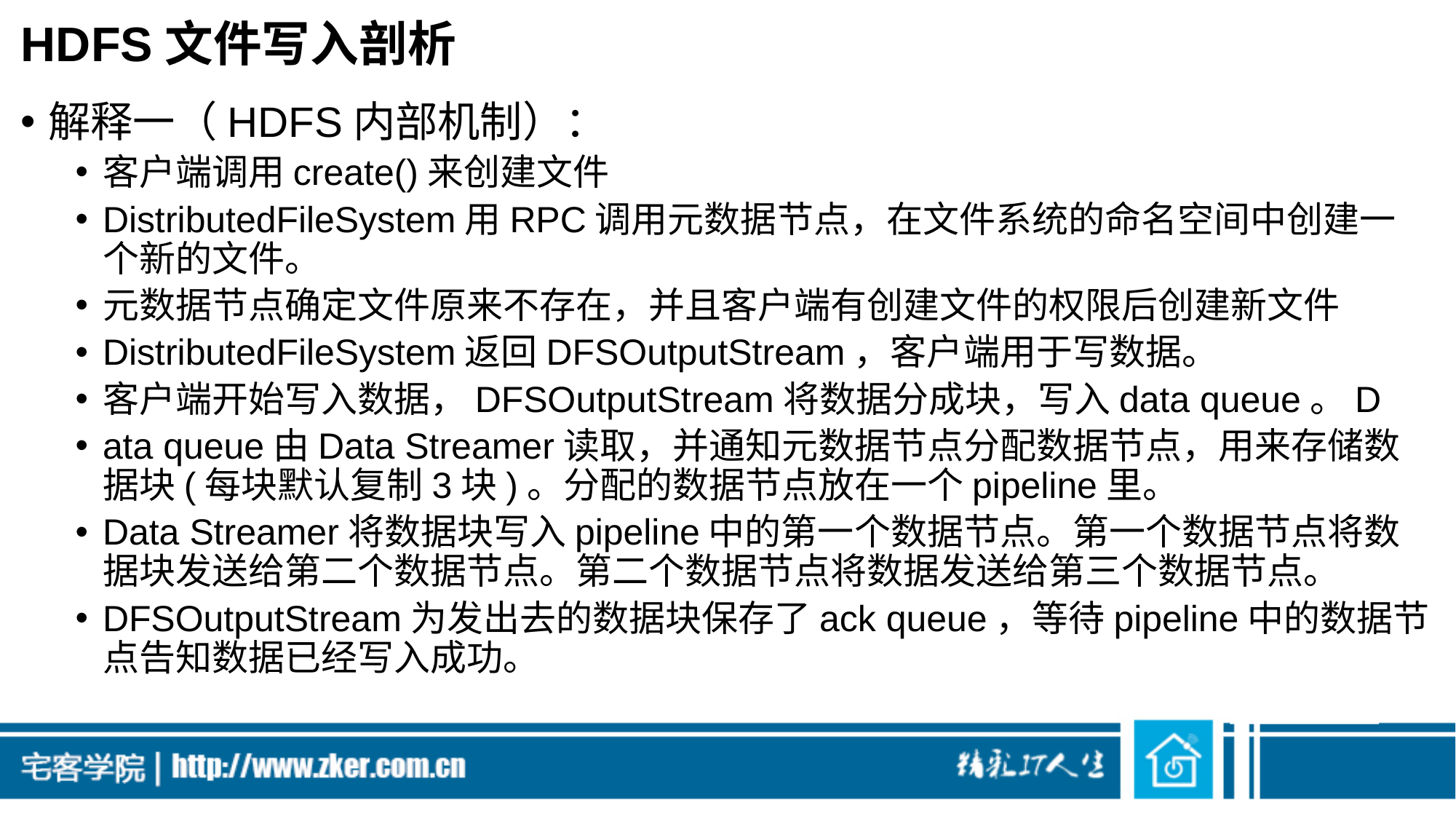

# HDFS文件写入剖析
解释一（HDFS内部机制）：
客户端调用create()来创建文件
DistributedFileSystem用RPC调用元数据节点，在文件系统的命名空间中创建一个新的文件。
元数据节点确定文件原来不存在，并且客户端有创建文件的权限后创建新文件
DistributedFileSystem返回DFSOutputStream，客户端用于写数据。
客户端开始写入数据，DFSOutputStream将数据分成块，写入data queue。D
ata queue由Data Streamer读取，并通知元数据节点分配数据节点，用来存储数据块(每块默认复制3块)。分配的数据节点放在一个pipeline里。
Data Streamer将数据块写入pipeline中的第一个数据节点。第一个数据节点将数据块发送给第二个数据节点。第二个数据节点将数据发送给第三个数据节点。
DFSOutputStream为发出去的数据块保存了ack queue，等待pipeline中的数据节点告知数据已经写入成功。